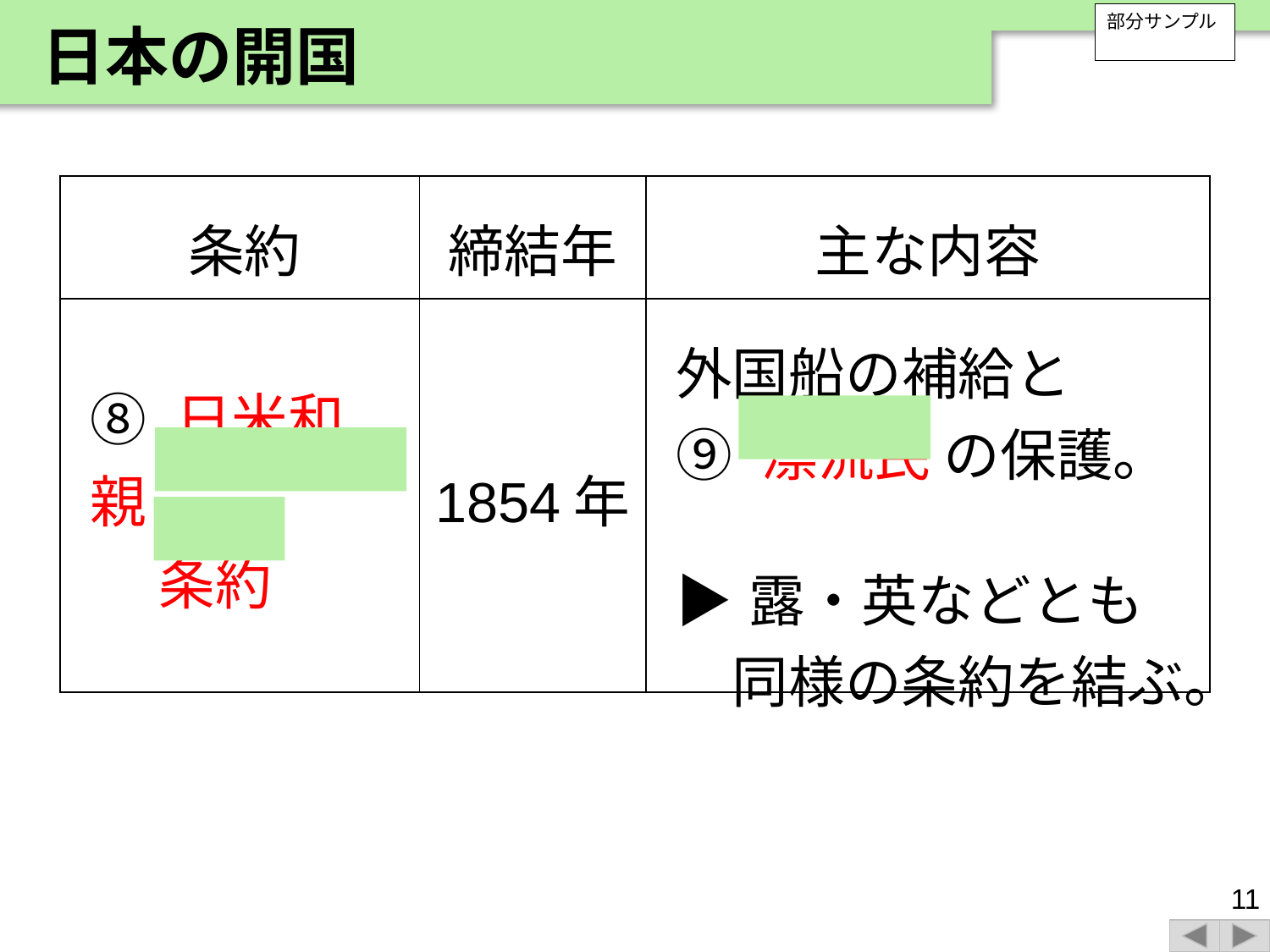

日本の開国
部分サンプル
| 条約 | 締結年 | 主な内容 |
| --- | --- | --- |
| ⑧ 日米和親 　 条約 | 1854年 | 外国船の補給と ⑨ 漂流民 の保護。 ▶露・英などとも同様の条約を結ぶ。 |

11